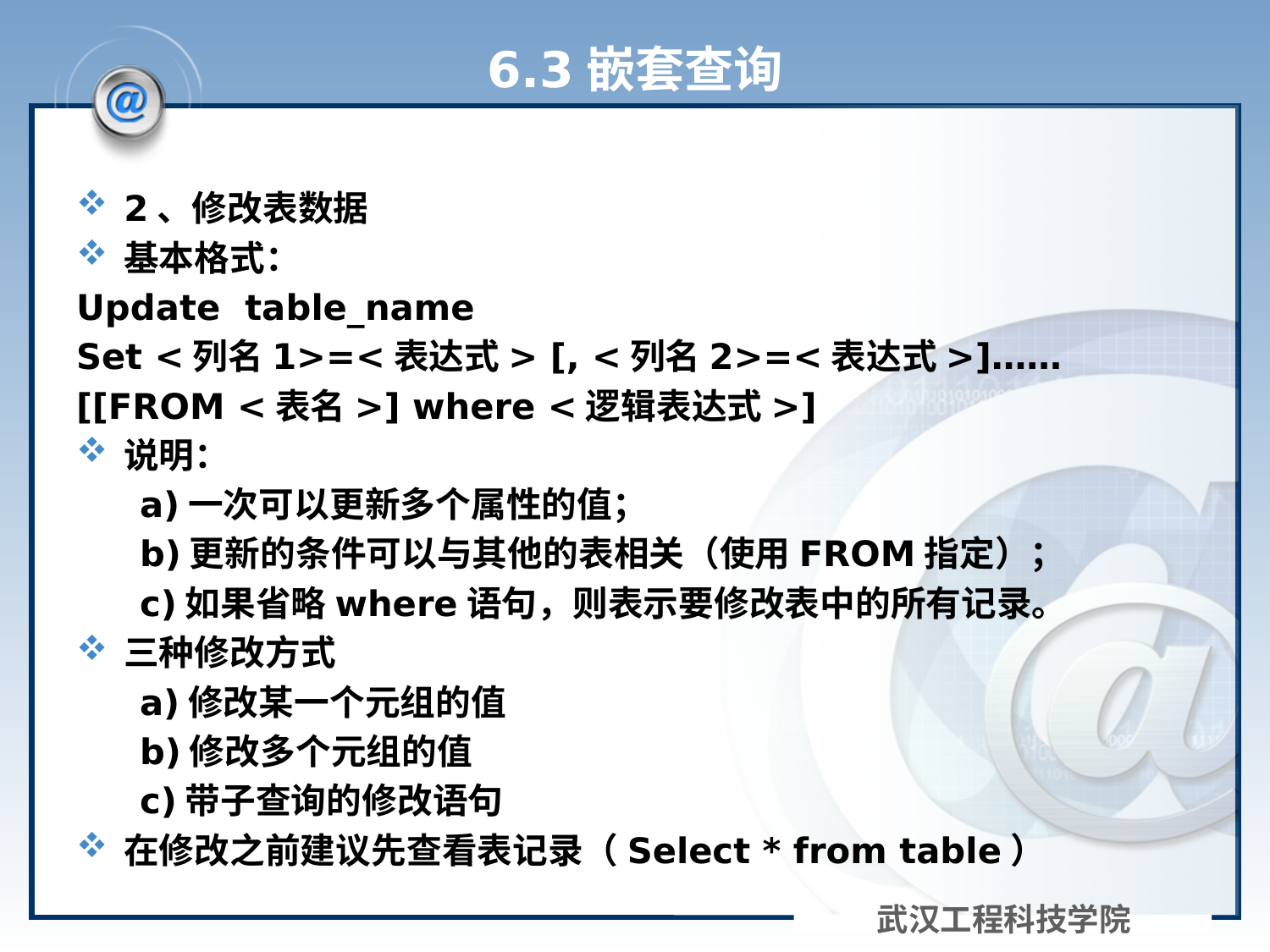

# 6.3嵌套查询
2、修改表数据
基本格式：
Update  table_name
Set <列名1>=<表达式> [, <列名2>=<表达式>]……
[[FROM <表名>] where <逻辑表达式>]
说明：
a)一次可以更新多个属性的值；
b)更新的条件可以与其他的表相关（使用FROM指定）；
c)如果省略where语句，则表示要修改表中的所有记录。
三种修改方式
a)修改某一个元组的值
b)修改多个元组的值
c)带子查询的修改语句
在修改之前建议先查看表记录（Select * from table）

武汉工程科技学院